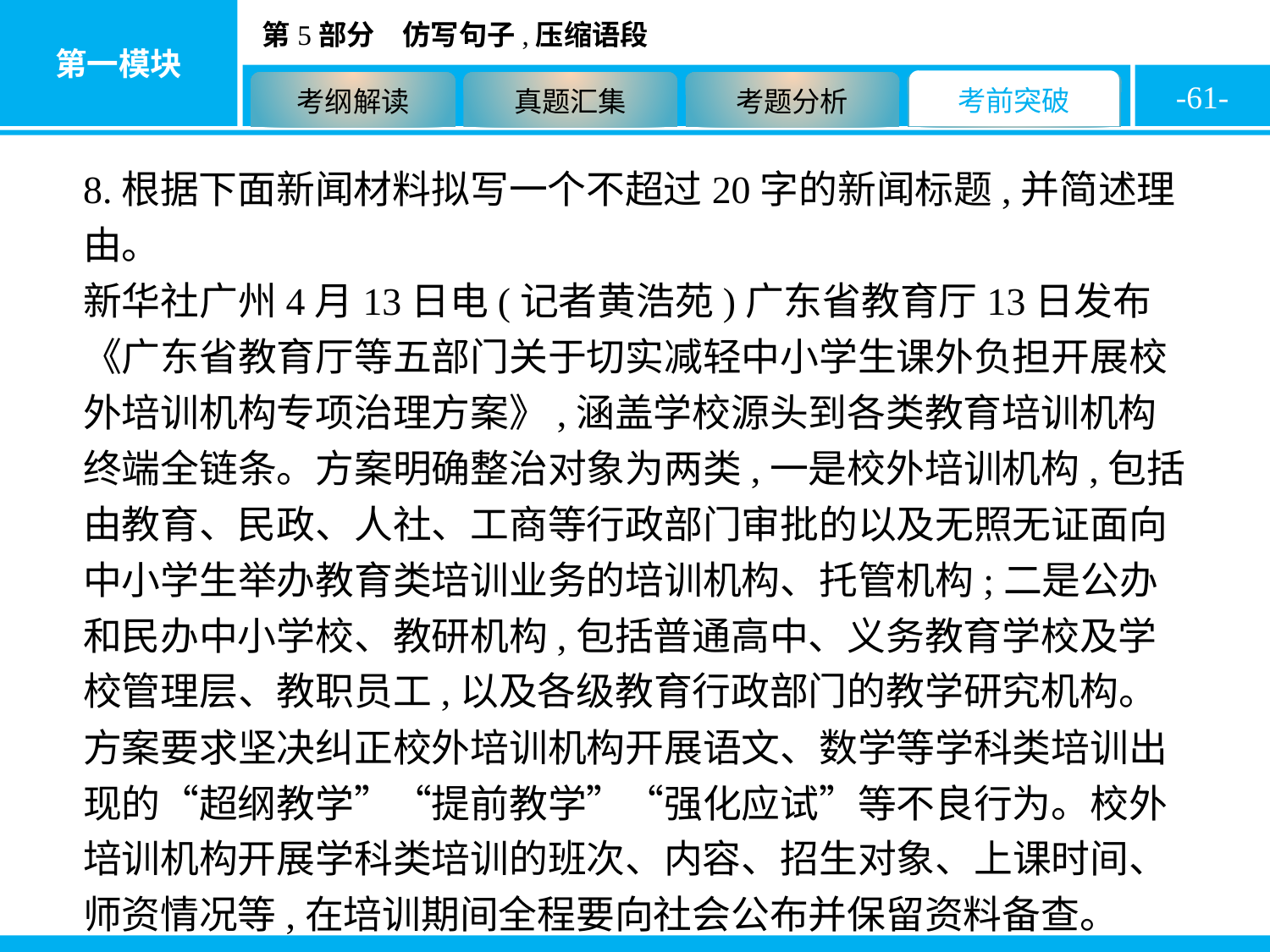

-61-
8.根据下面新闻材料拟写一个不超过20字的新闻标题,并简述理由。
新华社广州4月13日电(记者黄浩苑)广东省教育厅13日发布《广东省教育厅等五部门关于切实减轻中小学生课外负担开展校外培训机构专项治理方案》,涵盖学校源头到各类教育培训机构终端全链条。方案明确整治对象为两类,一是校外培训机构,包括由教育、民政、人社、工商等行政部门审批的以及无照无证面向中小学生举办教育类培训业务的培训机构、托管机构;二是公办和民办中小学校、教研机构,包括普通高中、义务教育学校及学校管理层、教职员工,以及各级教育行政部门的教学研究机构。方案要求坚决纠正校外培训机构开展语文、数学等学科类培训出现的“超纲教学”“提前教学”“强化应试”等不良行为。校外培训机构开展学科类培训的班次、内容、招生对象、上课时间、师资情况等,在培训期间全程要向社会公布并保留资料备查。